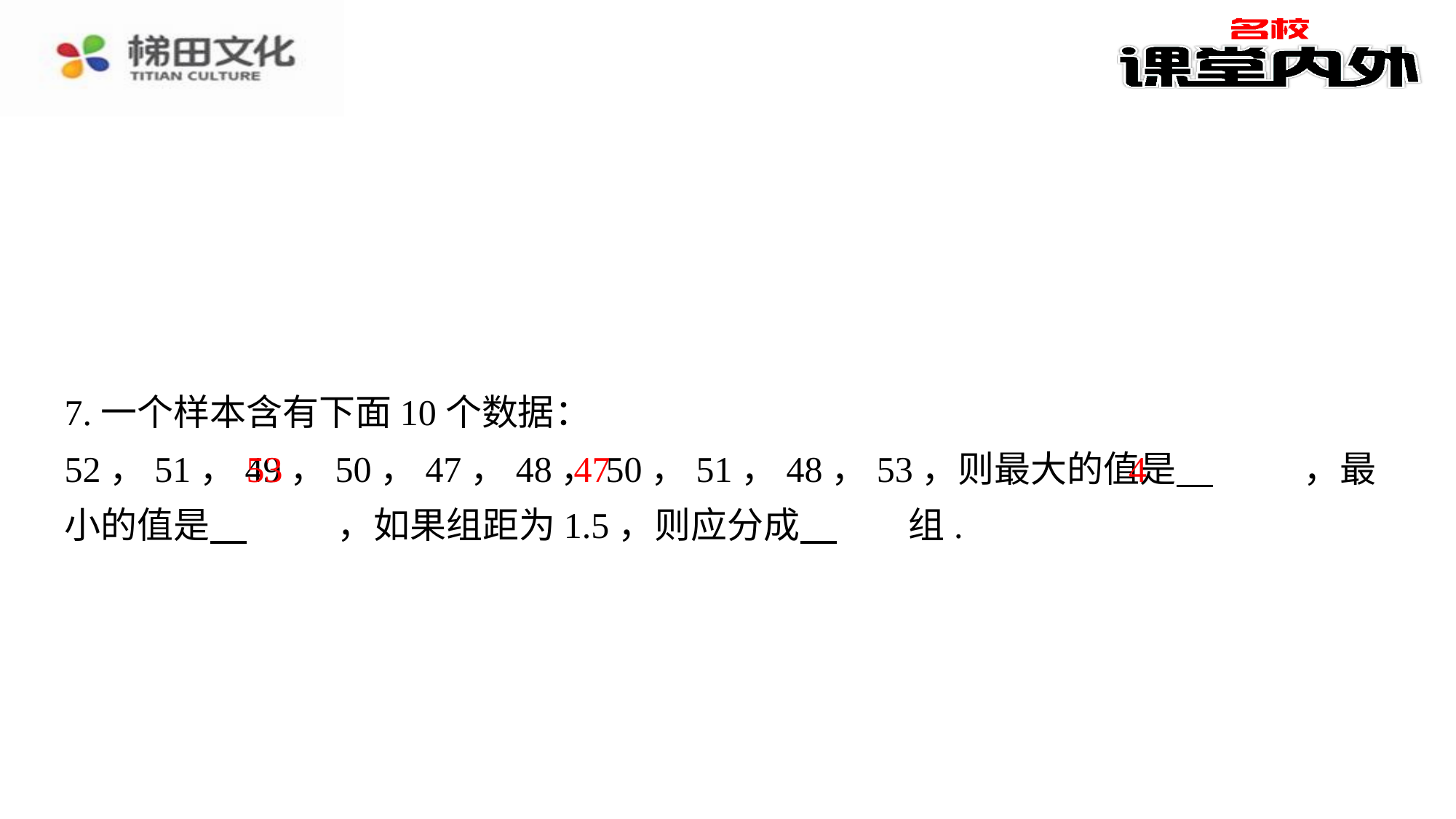

7.一个样本含有下面10个数据：52，51，49，50，47，48，50，51，48，53，则最大的值是 　53　⁠，最小的值是 　47　⁠，如果组距为1.5，则应分成 　4　⁠组.
53
47
4